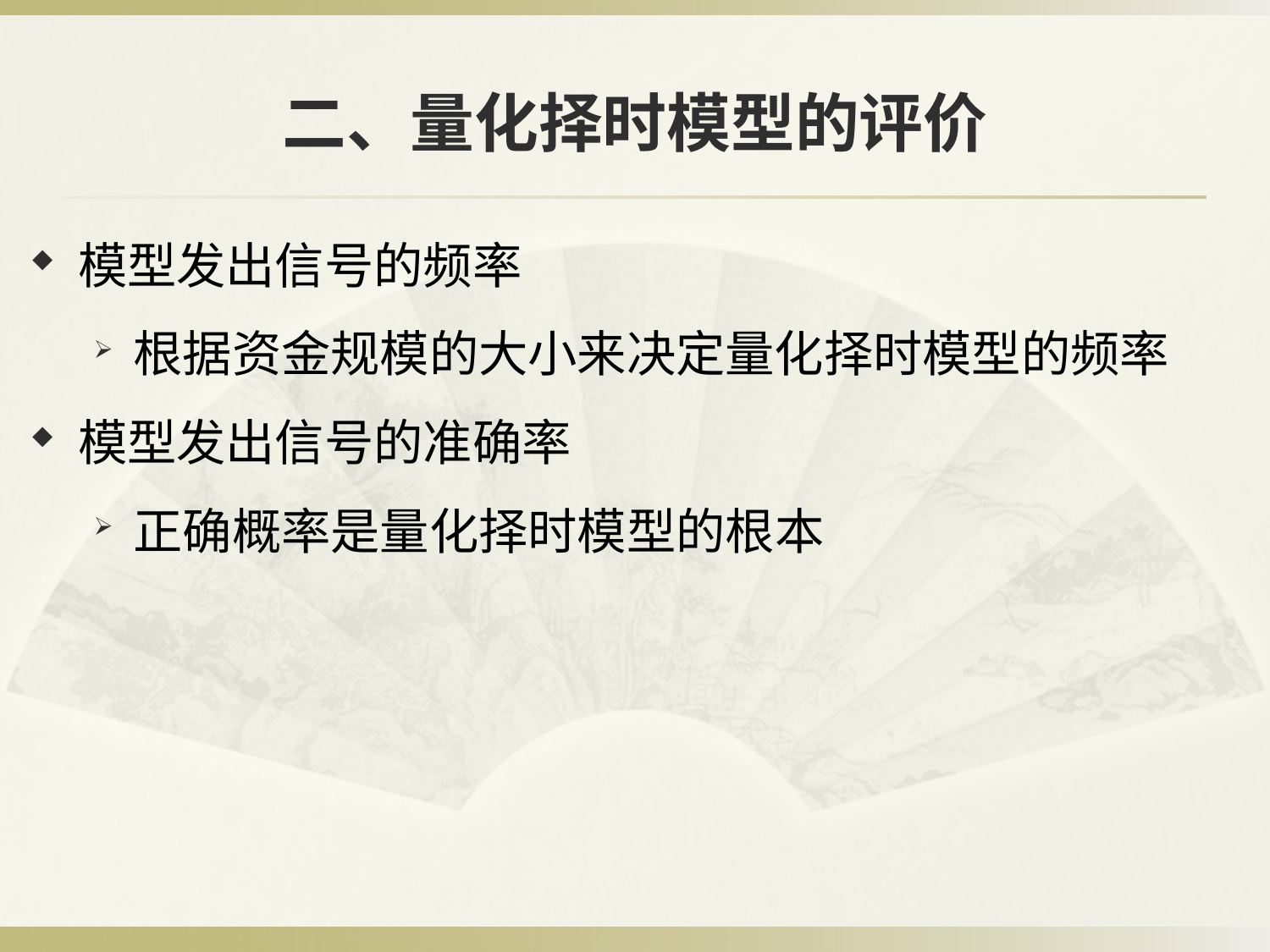

# 二、量化择时模型的评价
模型发出信号的频率
根据资金规模的大小来决定量化择时模型的频率
模型发出信号的准确率
正确概率是量化择时模型的根本